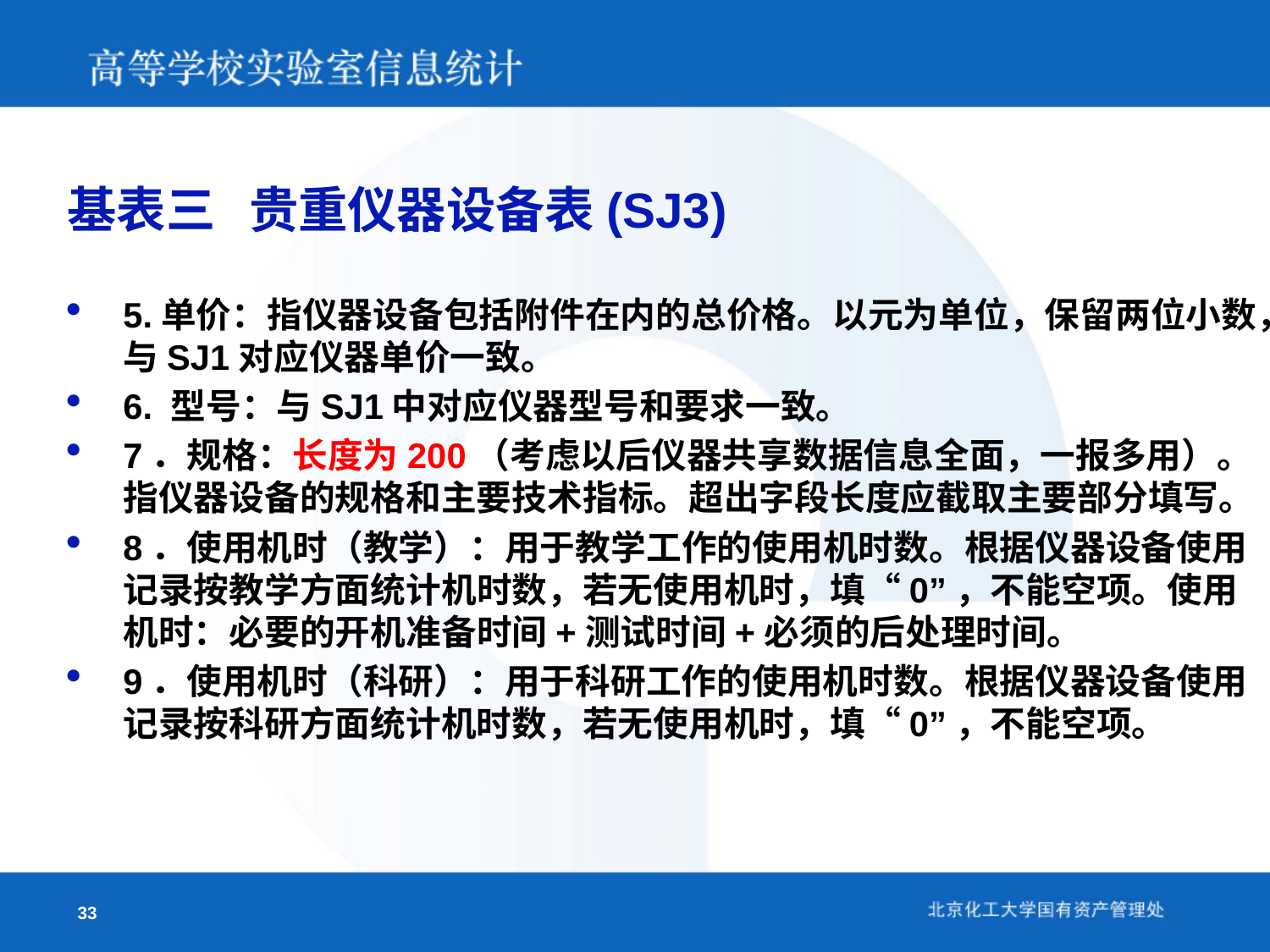

基表三   贵重仪器设备表(SJ3)

5.单价：指仪器设备包括附件在内的总价格。以元为单位，保留两位小数，与SJ1对应仪器单价一致。
6. 型号：与SJ1中对应仪器型号和要求一致。
7．规格：长度为200（考虑以后仪器共享数据信息全面，一报多用）。指仪器设备的规格和主要技术指标。超出字段长度应截取主要部分填写。
8．使用机时（教学）：用于教学工作的使用机时数。根据仪器设备使用记录按教学方面统计机时数，若无使用机时，填“0”，不能空项。使用机时：必要的开机准备时间+测试时间+必须的后处理时间。
9．使用机时（科研）：用于科研工作的使用机时数。根据仪器设备使用记录按科研方面统计机时数，若无使用机时，填“0”，不能空项。